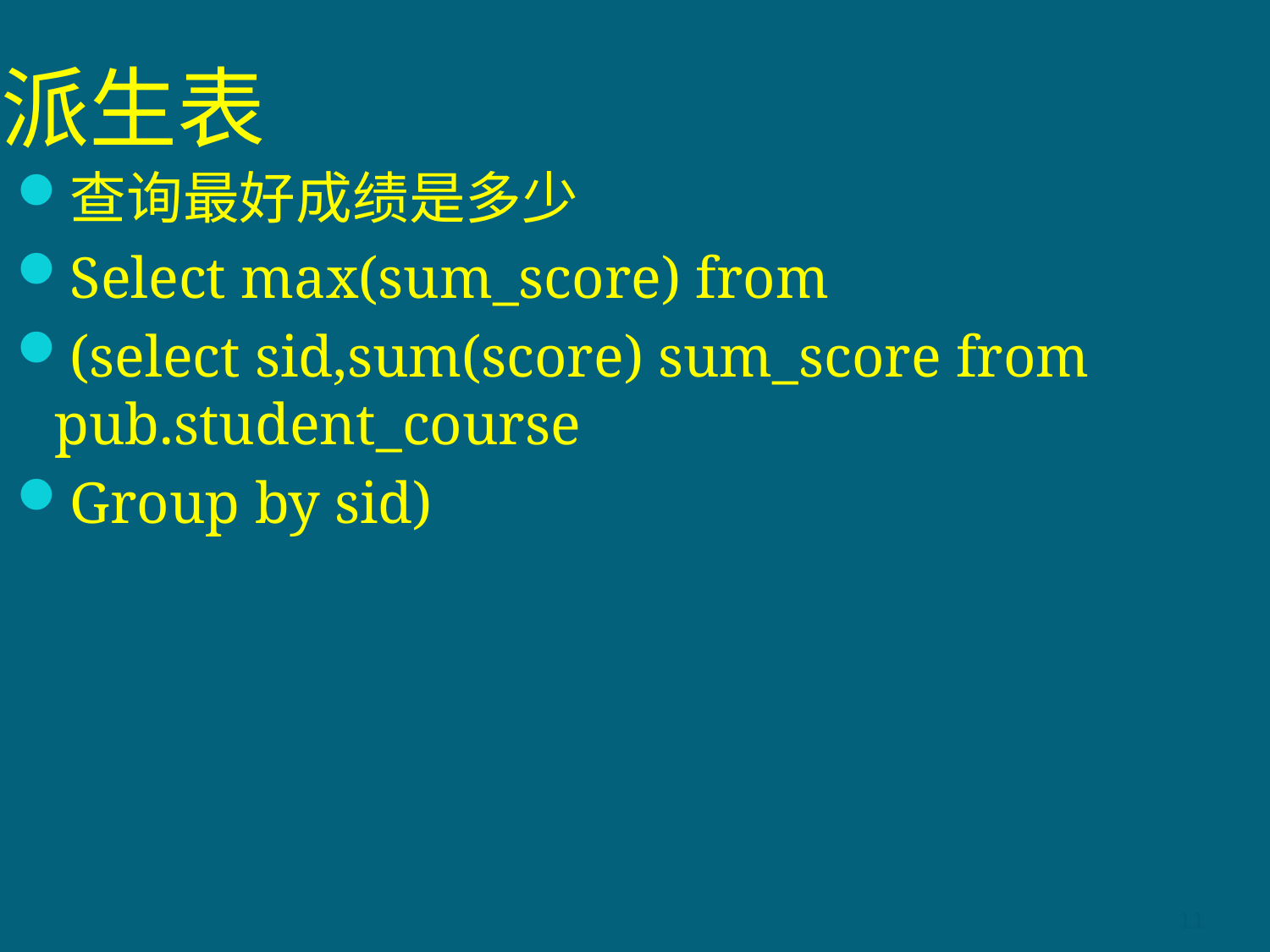

# 派生表
查询最好成绩是多少
Select max(sum_score) from
(select sid,sum(score) sum_score from pub.student_course
Group by sid)

11